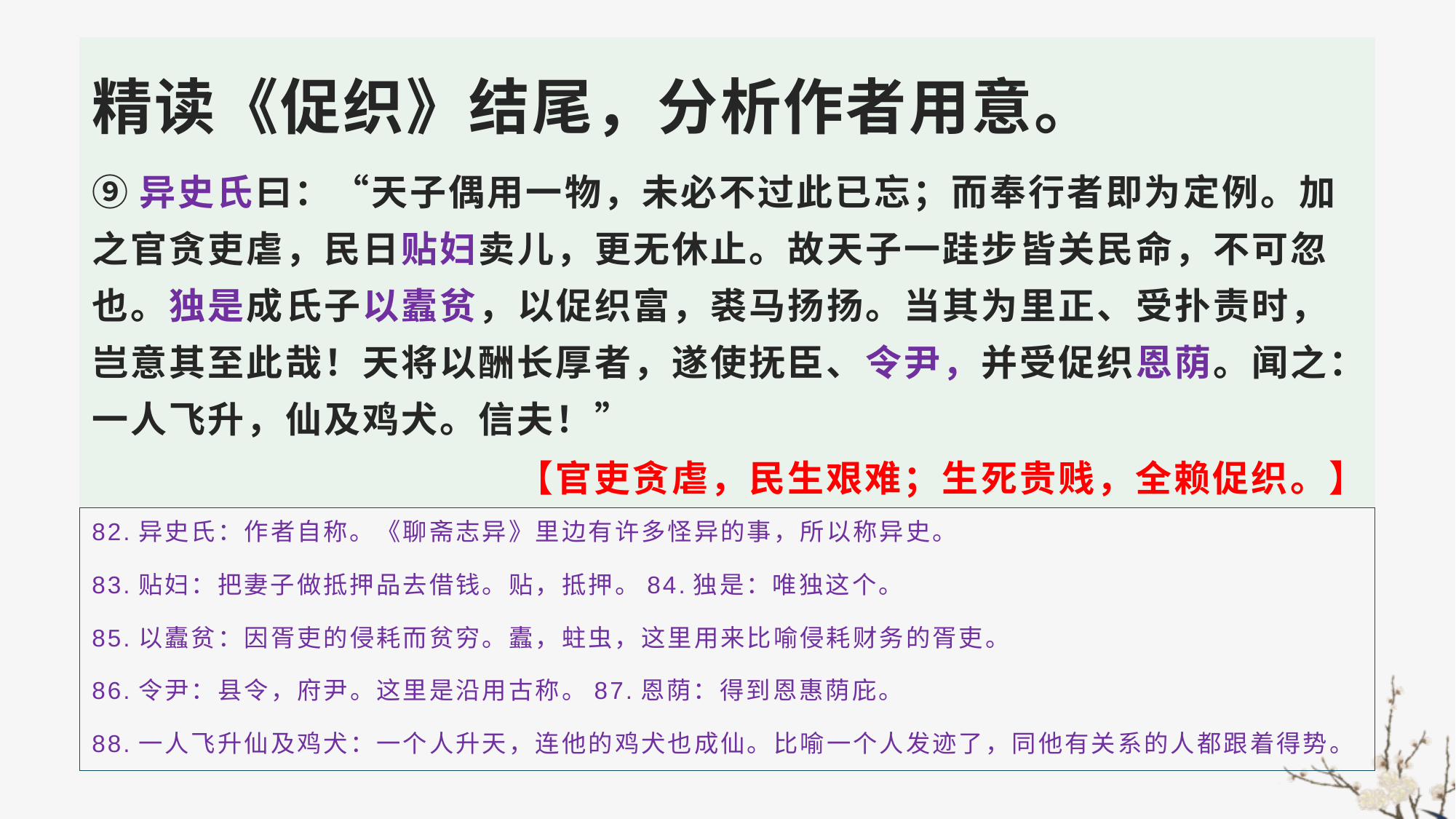

精读《促织》结尾，分析作者用意。
⑨异史氏曰：“天子偶用一物，未必不过此已忘；而奉行者即为定例。加之官贪吏虐，民日贴妇卖儿，更无休止。故天子一跬步皆关民命，不可忽也。独是成氏子以蠹贫，以促织富，裘马扬扬。当其为里正、受扑责时，岂意其至此哉！天将以酬长厚者，遂使抚臣、令尹，并受促织恩荫。闻之：一人飞升，仙及鸡犬。信夫！”
【官吏贪虐，民生艰难；生死贵贱，全赖促织。】
82.异史氏：作者自称。《聊斋志异》里边有许多怪异的事，所以称异史。
83.贴妇：把妻子做抵押品去借钱。贴，抵押。84.独是：唯独这个。
85.以蠹贫：因胥吏的侵耗而贫穷。蠹，蛀虫，这里用来比喻侵耗财务的胥吏。
86.令尹：县令，府尹。这里是沿用古称。87.恩荫：得到恩惠荫庇。
88.一人飞升仙及鸡犬：一个人升天，连他的鸡犬也成仙。比喻一个人发迹了，同他有关系的人都跟着得势。